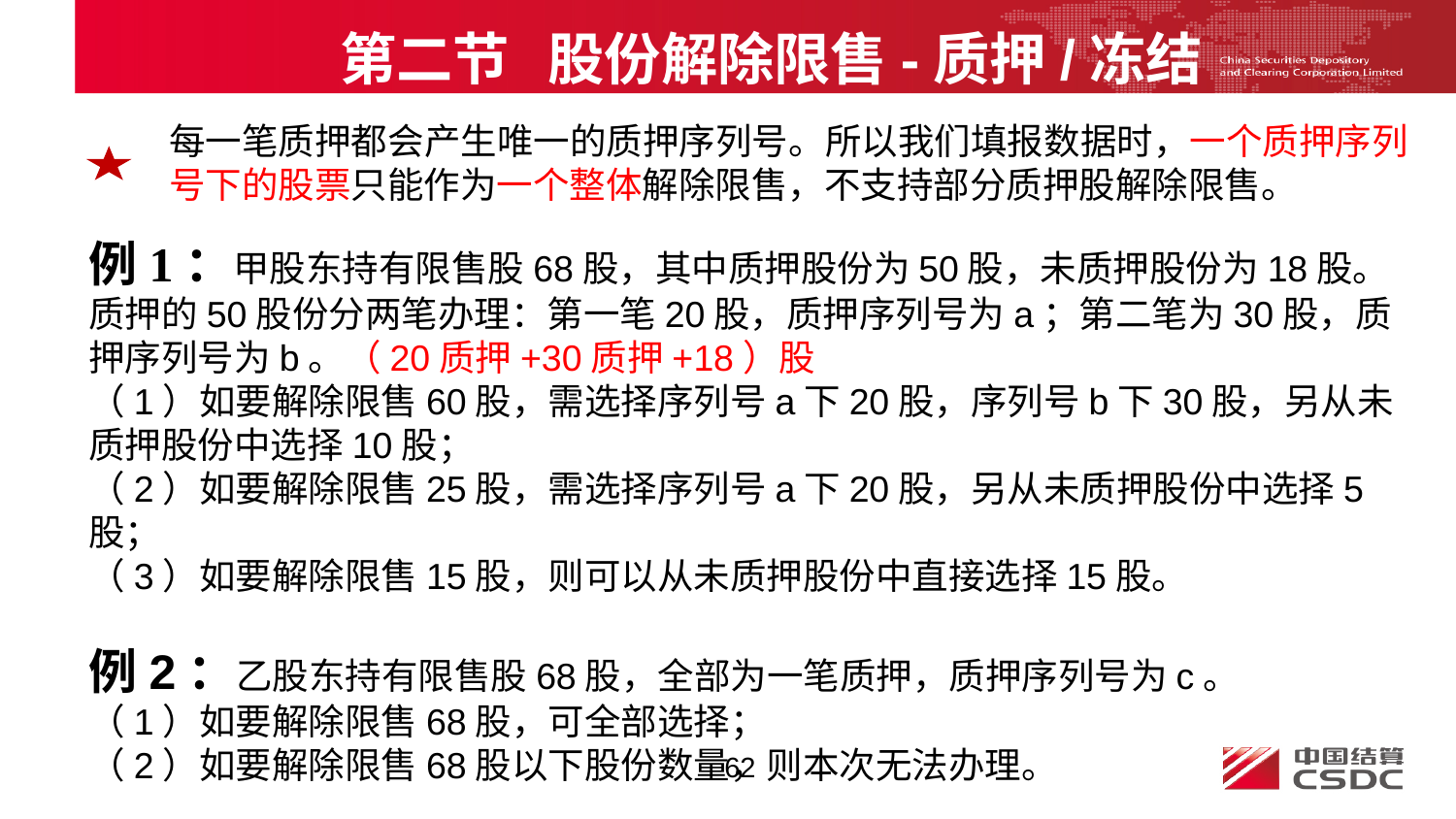

第二节   股份解除限售-质押/冻结
每一笔质押都会产生唯一的质押序列号。所以我们填报数据时，一个质押序列号下的股票只能作为一个整体解除限售，不支持部分质押股解除限售。

例1：甲股东持有限售股68股，其中质押股份为50股，未质押股份为18股。质押的50股份分两笔办理：第一笔20股，质押序列号为a；第二笔为30股，质押序列号为b。（20质押+30质押+18）股
（1）如要解除限售60股，需选择序列号a下20股，序列号b下30股，另从未质押股份中选择10股；
（2）如要解除限售25股，需选择序列号a下20股，另从未质押股份中选择5股；
（3）如要解除限售15股，则可以从未质押股份中直接选择15股。

例2：乙股东持有限售股68股，全部为一笔质押，质押序列号为c。
（1）如要解除限售68股，可全部选择；
（2）如要解除限售68股以下股份数量，则本次无法办理。
62